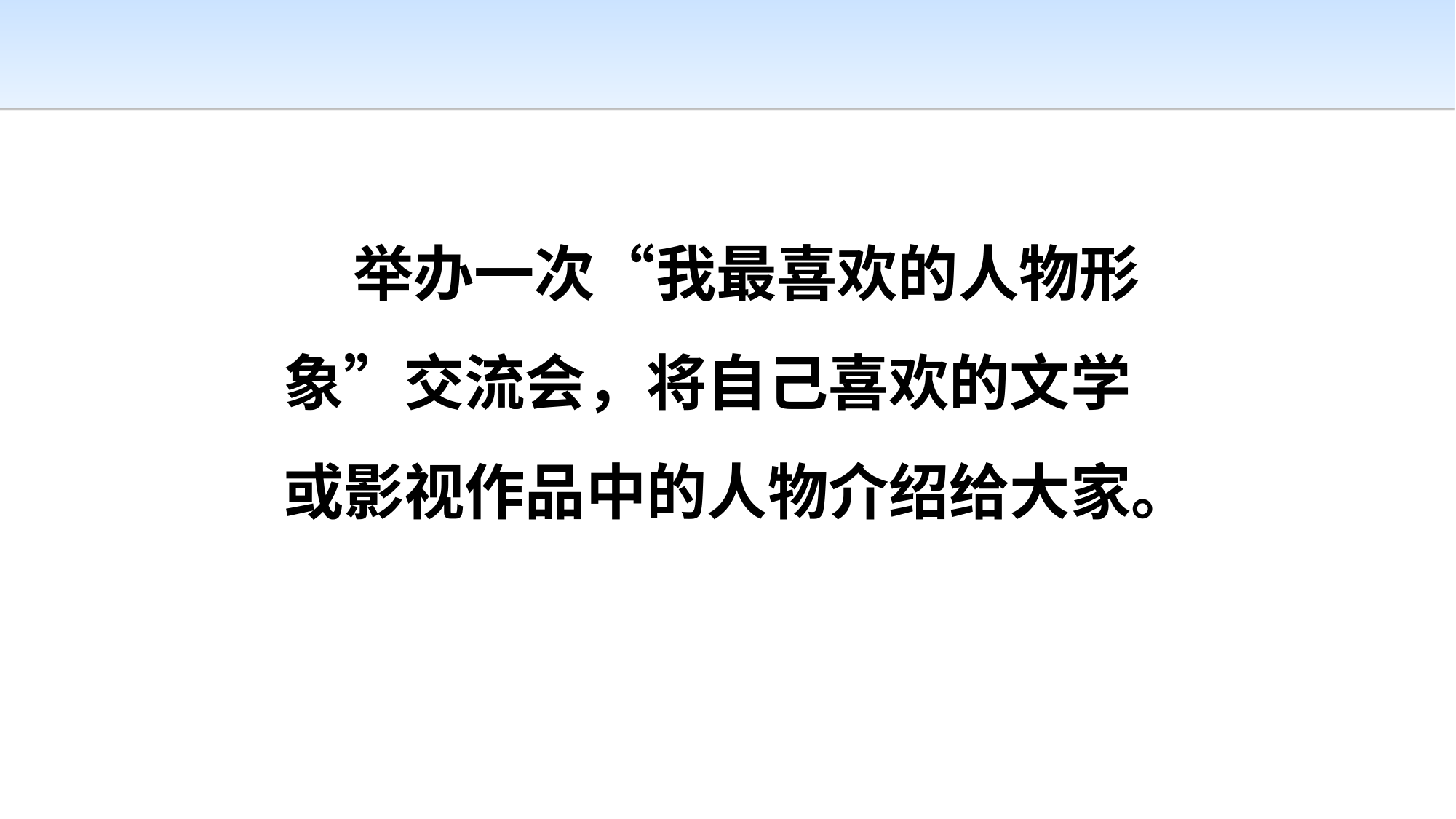

举办一次“我最喜欢的人物形象”交流会，将自己喜欢的文学或影视作品中的人物介绍给大家。
https://www.ypppt.com/